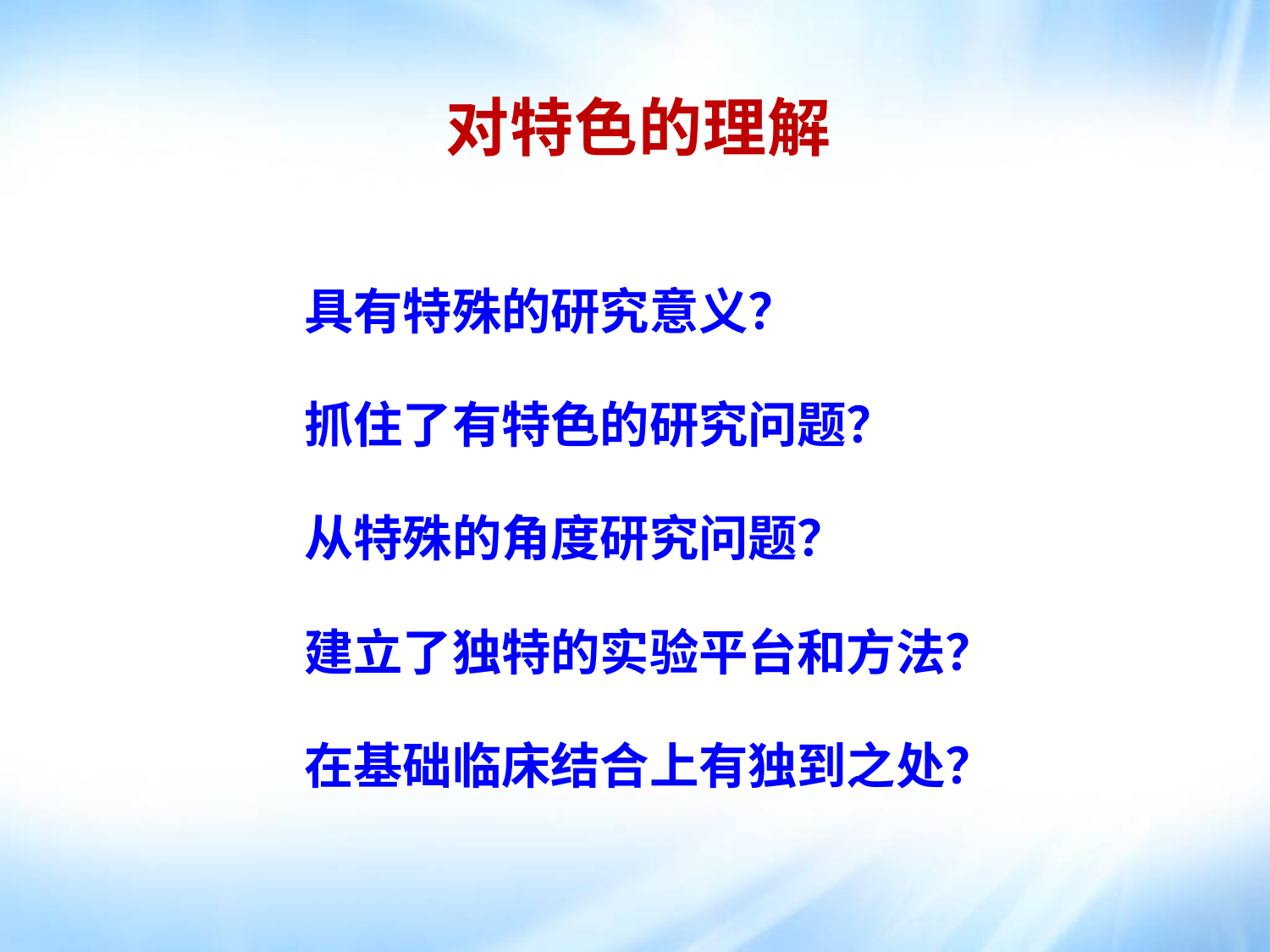

对特色的理解
具有特殊的研究意义？
抓住了有特色的研究问题？
从特殊的角度研究问题？
建立了独特的实验平台和方法？
在基础临床结合上有独到之处？